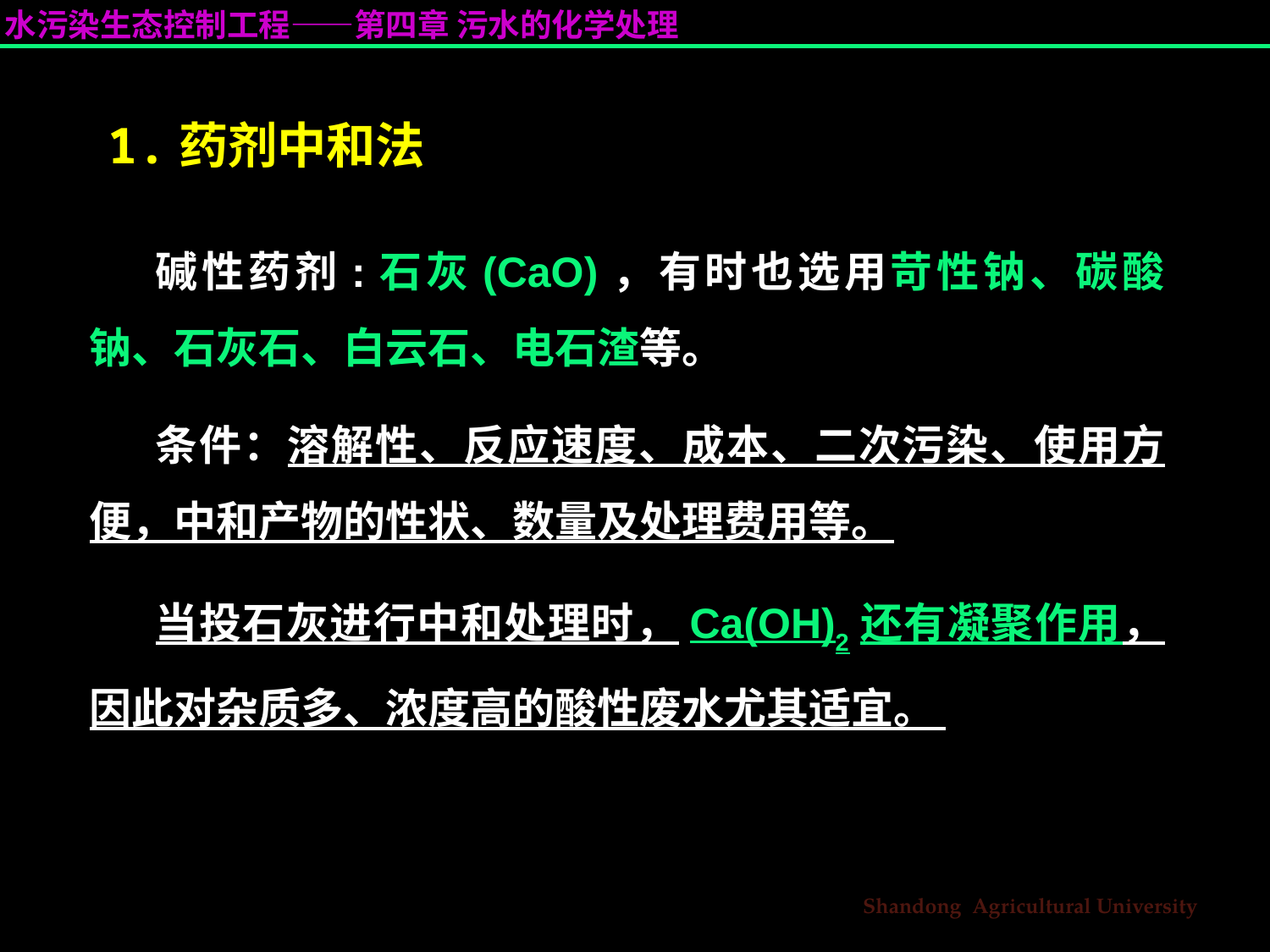

# 1.药剂中和法
碱性药剂:石灰(CaO)，有时也选用苛性钠、碳酸钠、石灰石、白云石、电石渣等。
条件：溶解性、反应速度、成本、二次污染、使用方便，中和产物的性状、数量及处理费用等。
当投石灰进行中和处理时，Ca(OH)2还有凝聚作用，因此对杂质多、浓度高的酸性废水尤其适宜。